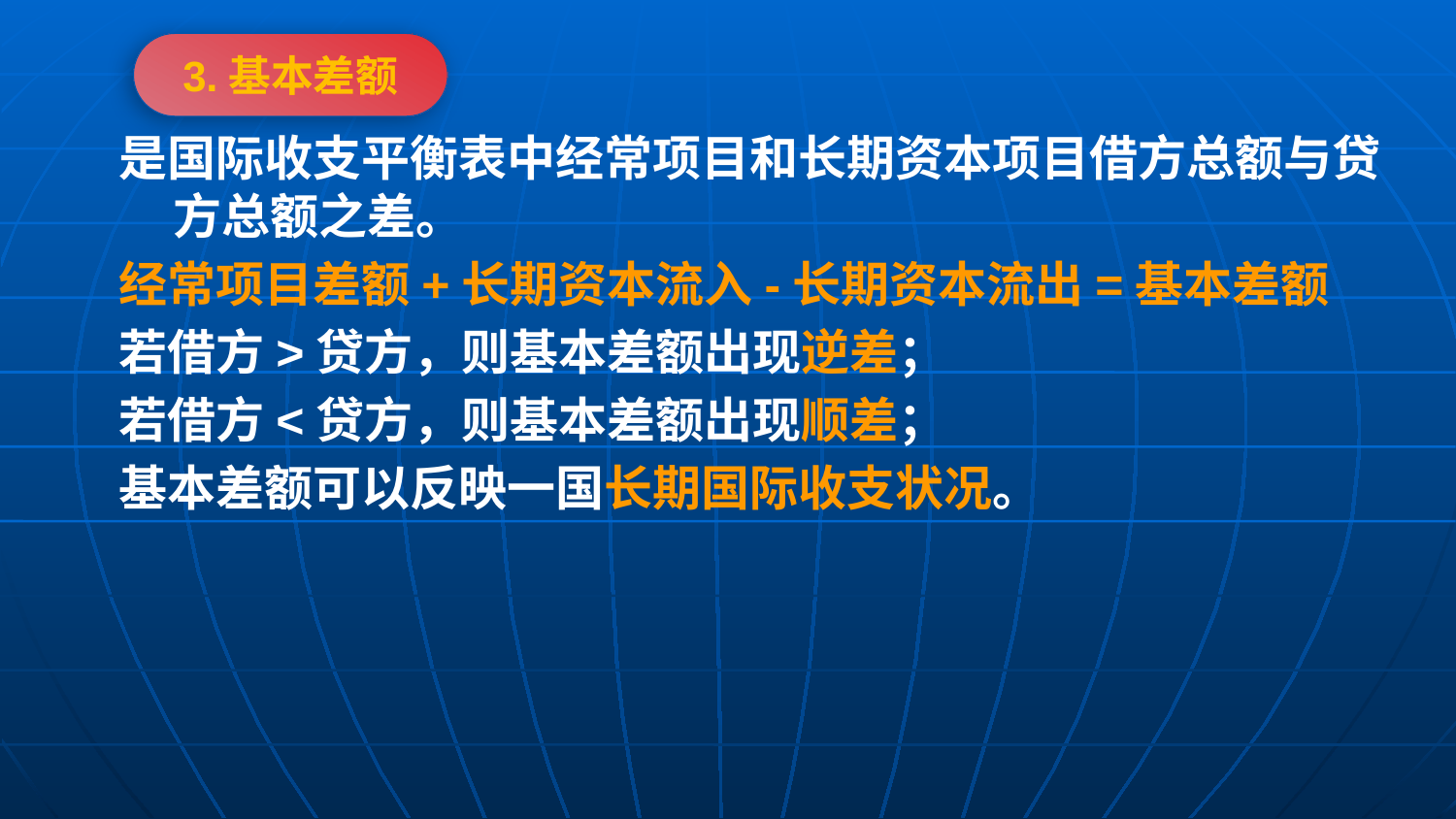

3.基本差额

是国际收支平衡表中经常项目和长期资本项目借方总额与贷方总额之差。
经常项目差额+长期资本流入-长期资本流出=基本差额
若借方>贷方，则基本差额出现逆差；
若借方<贷方，则基本差额出现顺差；
基本差额可以反映一国长期国际收支状况。